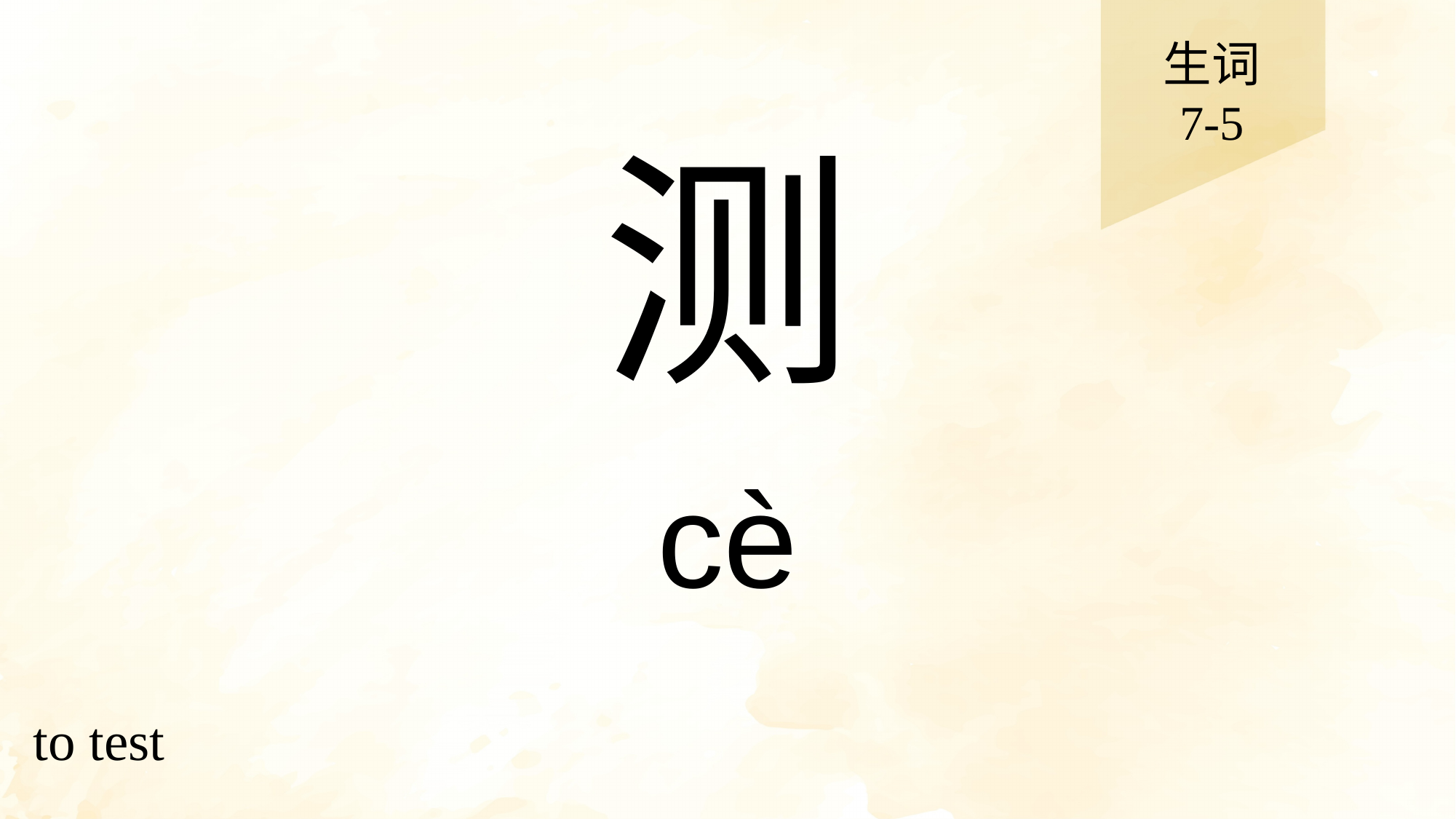

生词
7-5
# 测
cè
to test